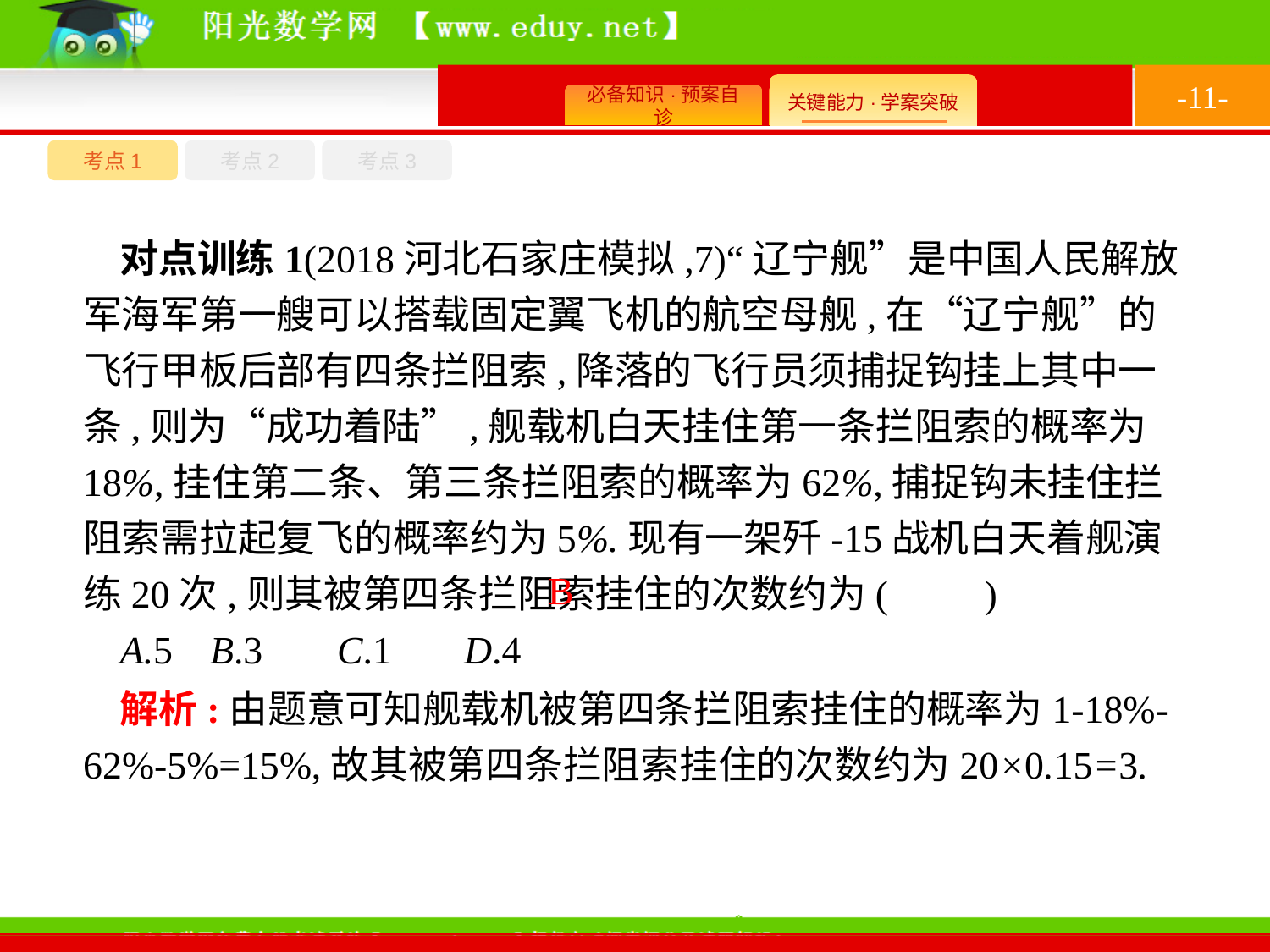

-11-
考点1
考点3
考点2
对点训练1(2018河北石家庄模拟,7)“辽宁舰”是中国人民解放军海军第一艘可以搭载固定翼飞机的航空母舰,在“辽宁舰”的飞行甲板后部有四条拦阻索,降落的飞行员须捕捉钩挂上其中一条,则为“成功着陆”,舰载机白天挂住第一条拦阻索的概率为18%,挂住第二条、第三条拦阻索的概率为62%,捕捉钩未挂住拦阻索需拉起复飞的概率约为5%.现有一架歼-15战机白天着舰演练20次,则其被第四条拦阻索挂住的次数约为(　　)
A.5	B.3	C.1	D.4
B
解析:由题意可知舰载机被第四条拦阻索挂住的概率为1-18%-62%-5%=15%,故其被第四条拦阻索挂住的次数约为20×0.15=3.